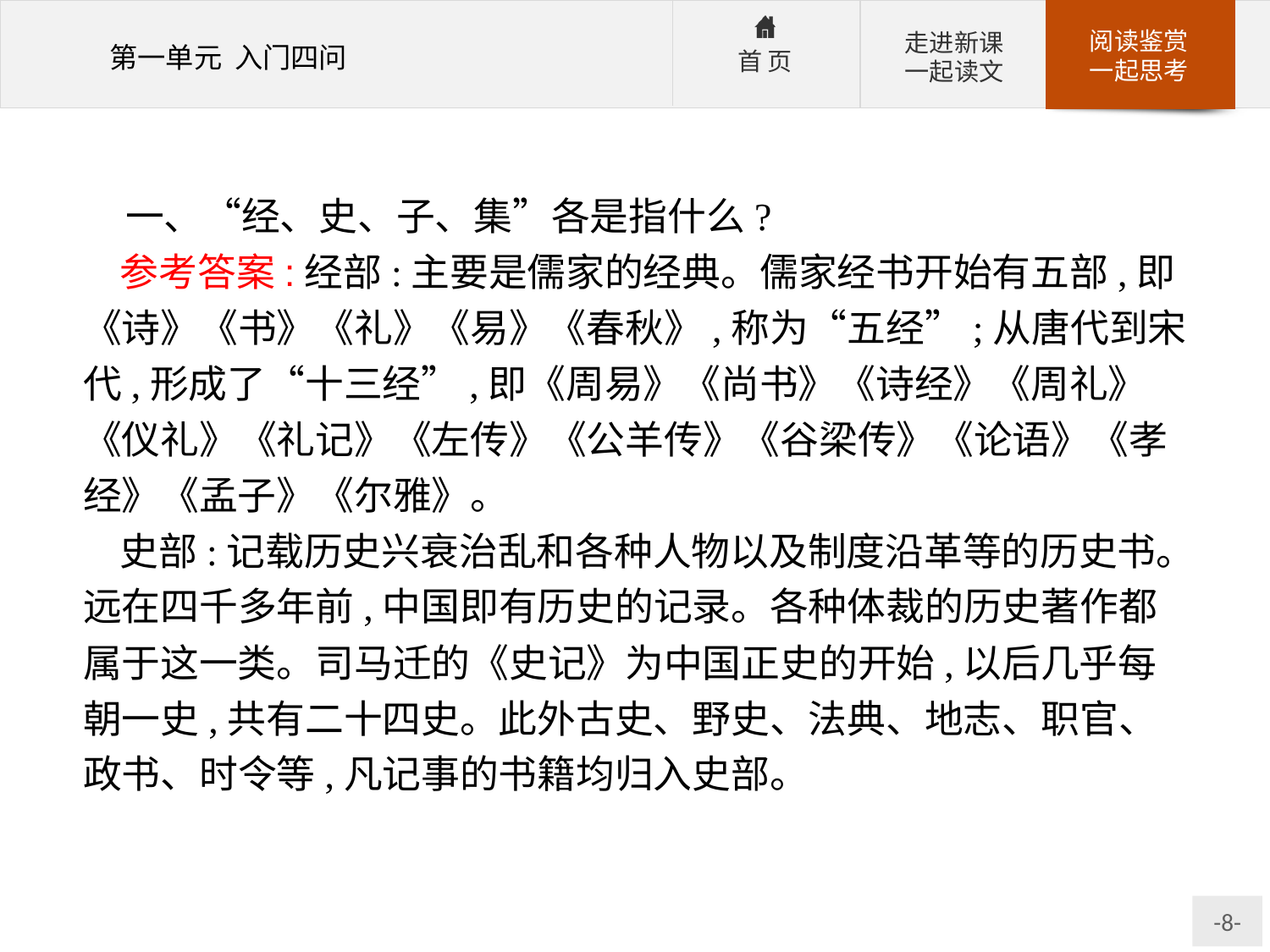

一、“经、史、子、集”各是指什么?
参考答案:经部:主要是儒家的经典。儒家经书开始有五部,即《诗》《书》《礼》《易》《春秋》,称为“五经”;从唐代到宋代,形成了“十三经”,即《周易》《尚书》《诗经》《周礼》《仪礼》《礼记》《左传》《公羊传》《谷梁传》《论语》《孝经》《孟子》《尔雅》。
史部:记载历史兴衰治乱和各种人物以及制度沿革等的历史书。远在四千多年前,中国即有历史的记录。各种体裁的历史著作都属于这一类。司马迁的《史记》为中国正史的开始,以后几乎每朝一史,共有二十四史。此外古史、野史、法典、地志、职官、政书、时令等,凡记事的书籍均归入史部。